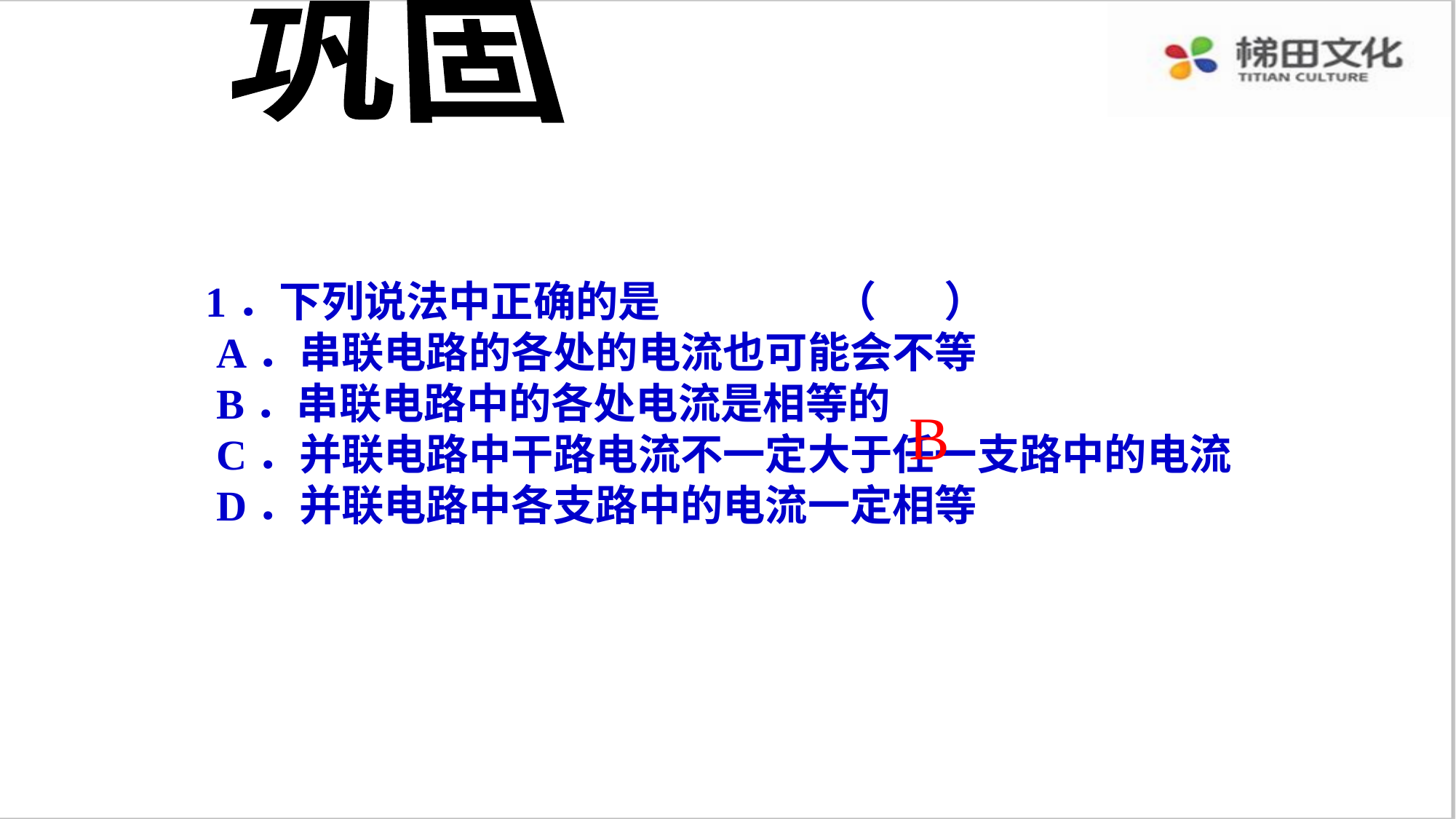

巩固

1．下列说法中正确的是                  （       ）
 A．串联电路的各处的电流也可能会不等
 B．串联电路中的各处电流是相等的
 C．并联电路中干路电流不一定大于任一支路中的电流
 D．并联电路中各支路中的电流一定相等
       B